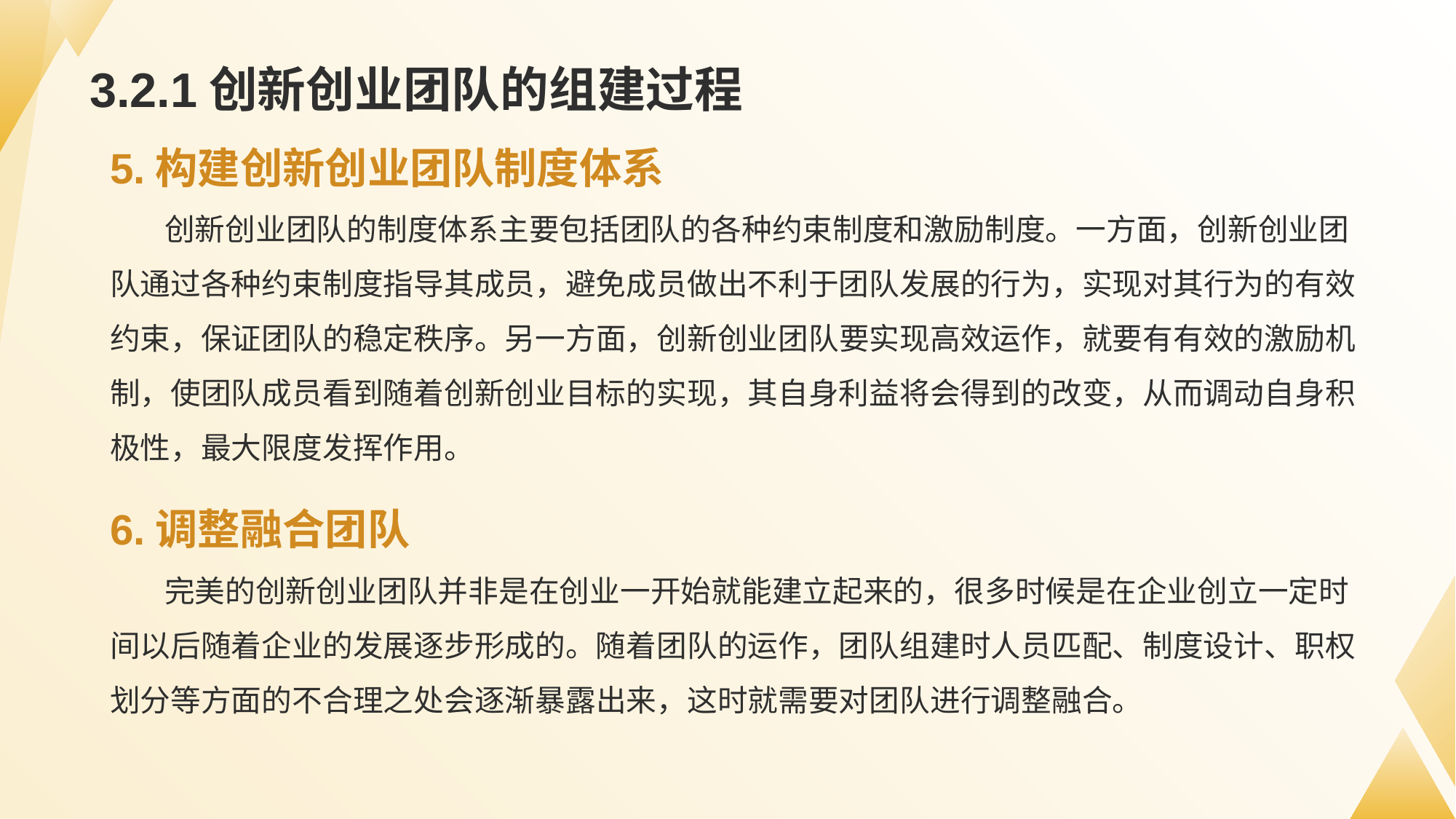

# 3.2.1创新创业团队的组建过程
5.构建创新创业团队制度体系
创新创业团队的制度体系主要包括团队的各种约束制度和激励制度。一方面，创新创业团队通过各种约束制度指导其成员，避免成员做出不利于团队发展的行为，实现对其行为的有效约束，保证团队的稳定秩序。另一方面，创新创业团队要实现高效运作，就要有有效的激励机制，使团队成员看到随着创新创业目标的实现，其自身利益将会得到的改变，从而调动自身积极性，最大限度发挥作用。
6.调整融合团队
完美的创新创业团队并非是在创业一开始就能建立起来的，很多时候是在企业创立一定时间以后随着企业的发展逐步形成的。随着团队的运作，团队组建时人员匹配、制度设计、职权划分等方面的不合理之处会逐渐暴露出来，这时就需要对团队进行调整融合。